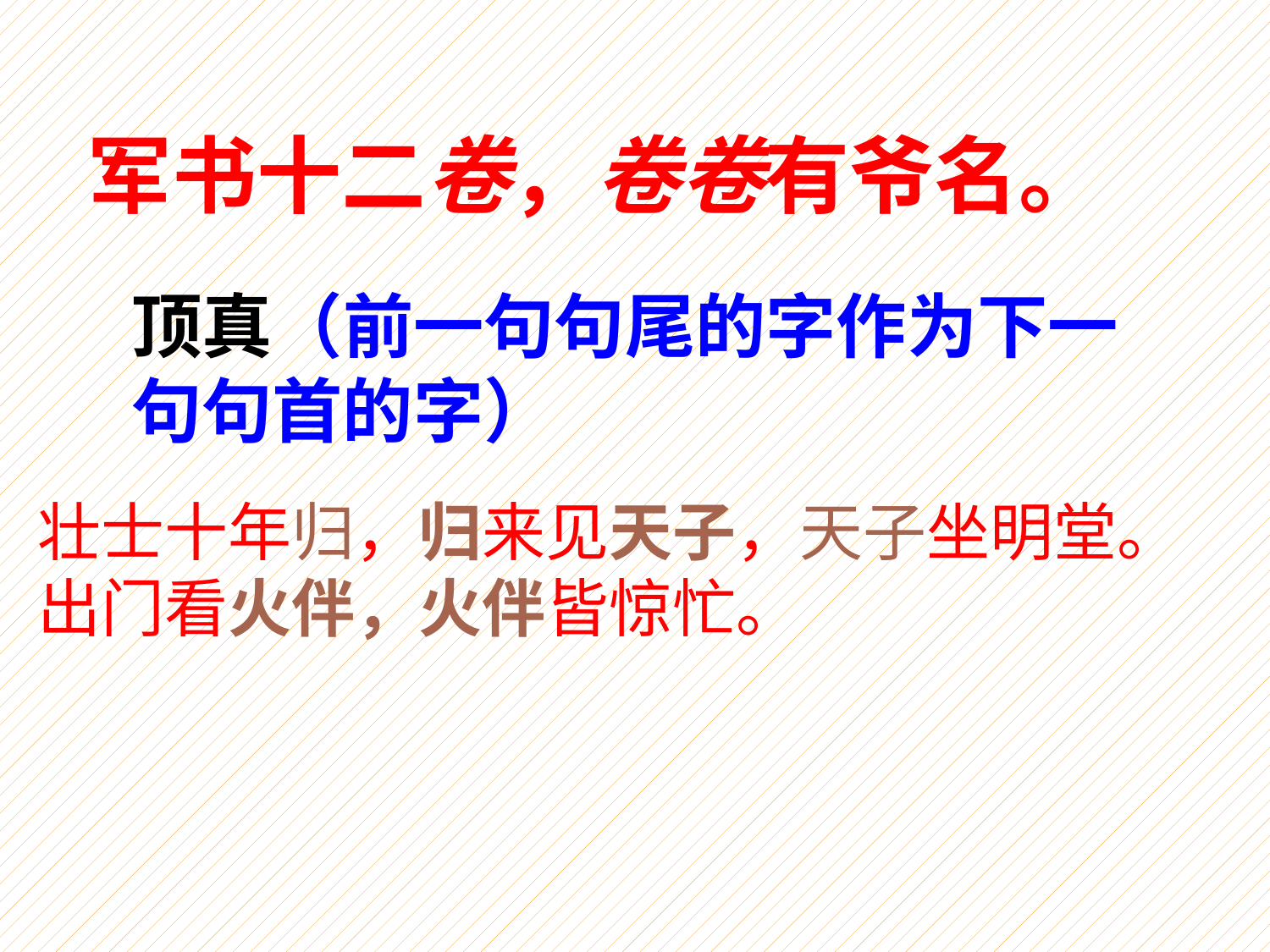

军书十二卷，卷卷有爷名。
顶真（前一句句尾的字作为下一句句首的字）
壮士十年归，归来见天子，天子坐明堂。
出门看火伴，火伴皆惊忙。